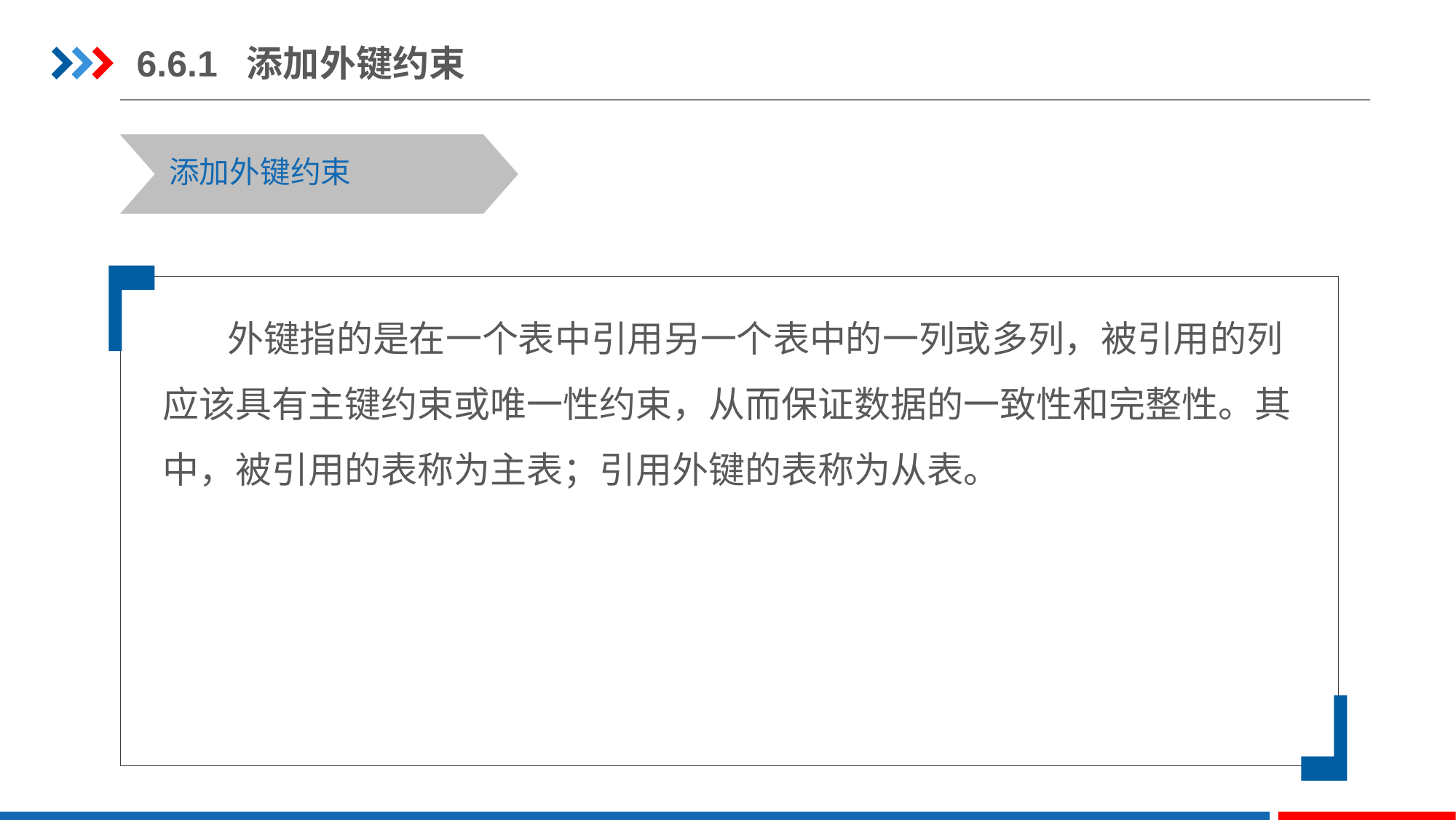

6.6.1  添加外键约束

添加外键约束

外键指的是在一个表中引用另一个表中的一列或多列，被引用的列应该具有主键约束或唯一性约束，从而保证数据的一致性和完整性。其中，被引用的表称为主表；引用外键的表称为从表。